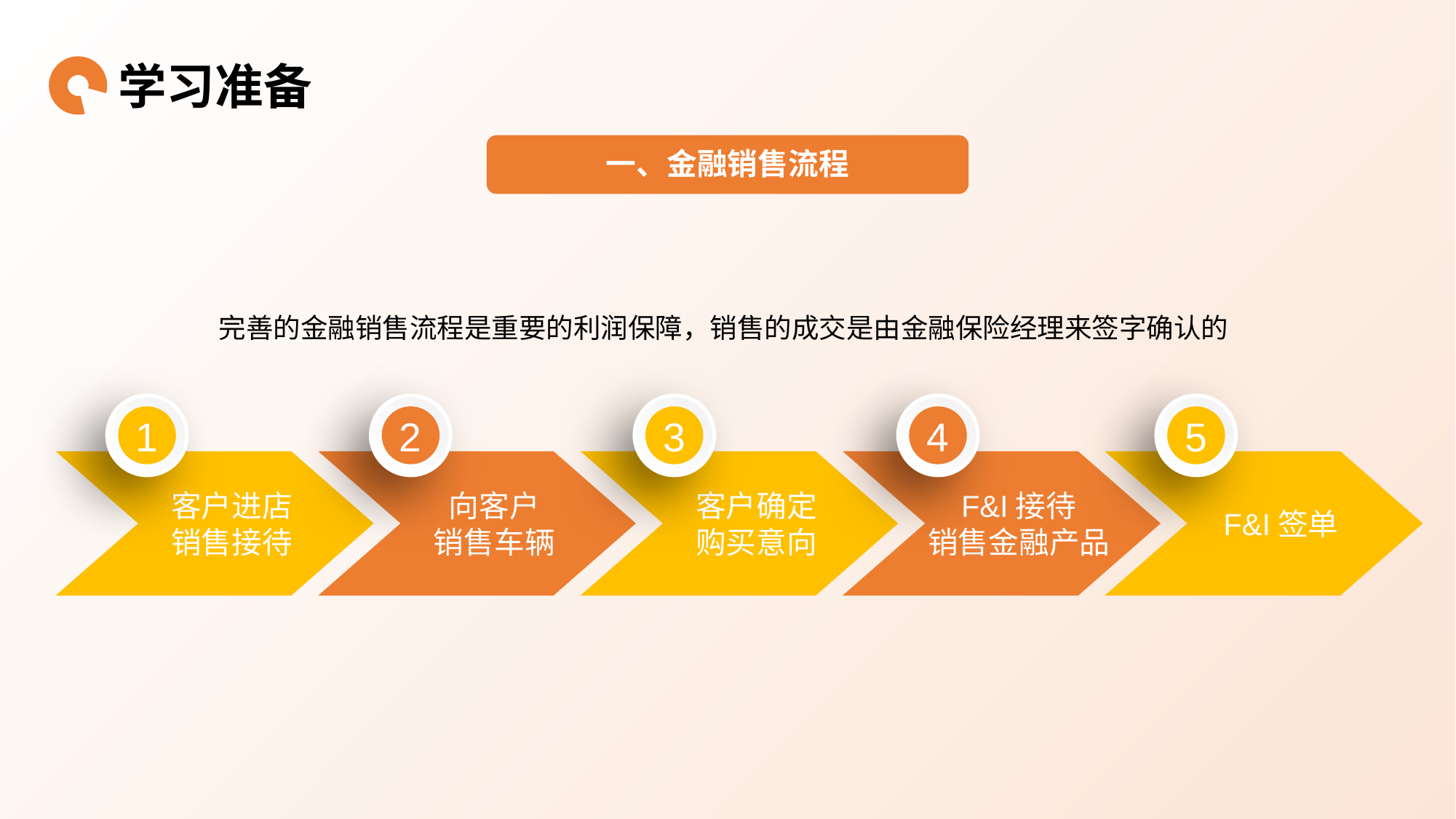

学习准备

一、金融销售流程
完善的金融销售流程是重要的利润保障，销售的成交是由金融保险经理来签字确认的

1
2
3
4
5
客户进店
销售接待
向客户
销售车辆
客户确定
购买意向
F&I接待
销售金融产品
F&I签单